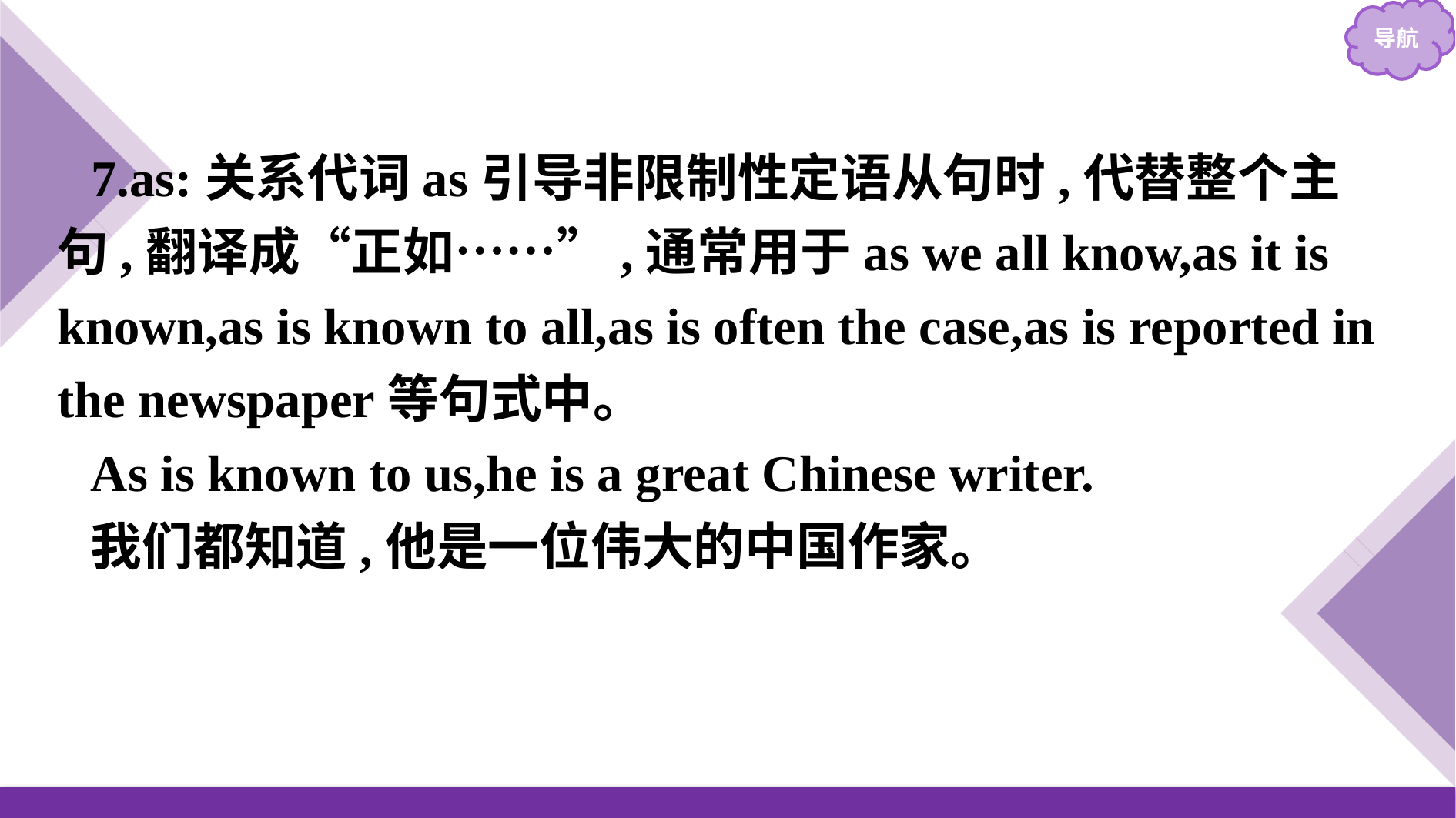

7.as:关系代词as引导非限制性定语从句时,代替整个主句,翻译成“正如……”,通常用于as we all know,as it is known,as is known to all,as is often the case,as is reported in the newspaper等句式中。
As is known to us,he is a great Chinese writer.
我们都知道,他是一位伟大的中国作家。